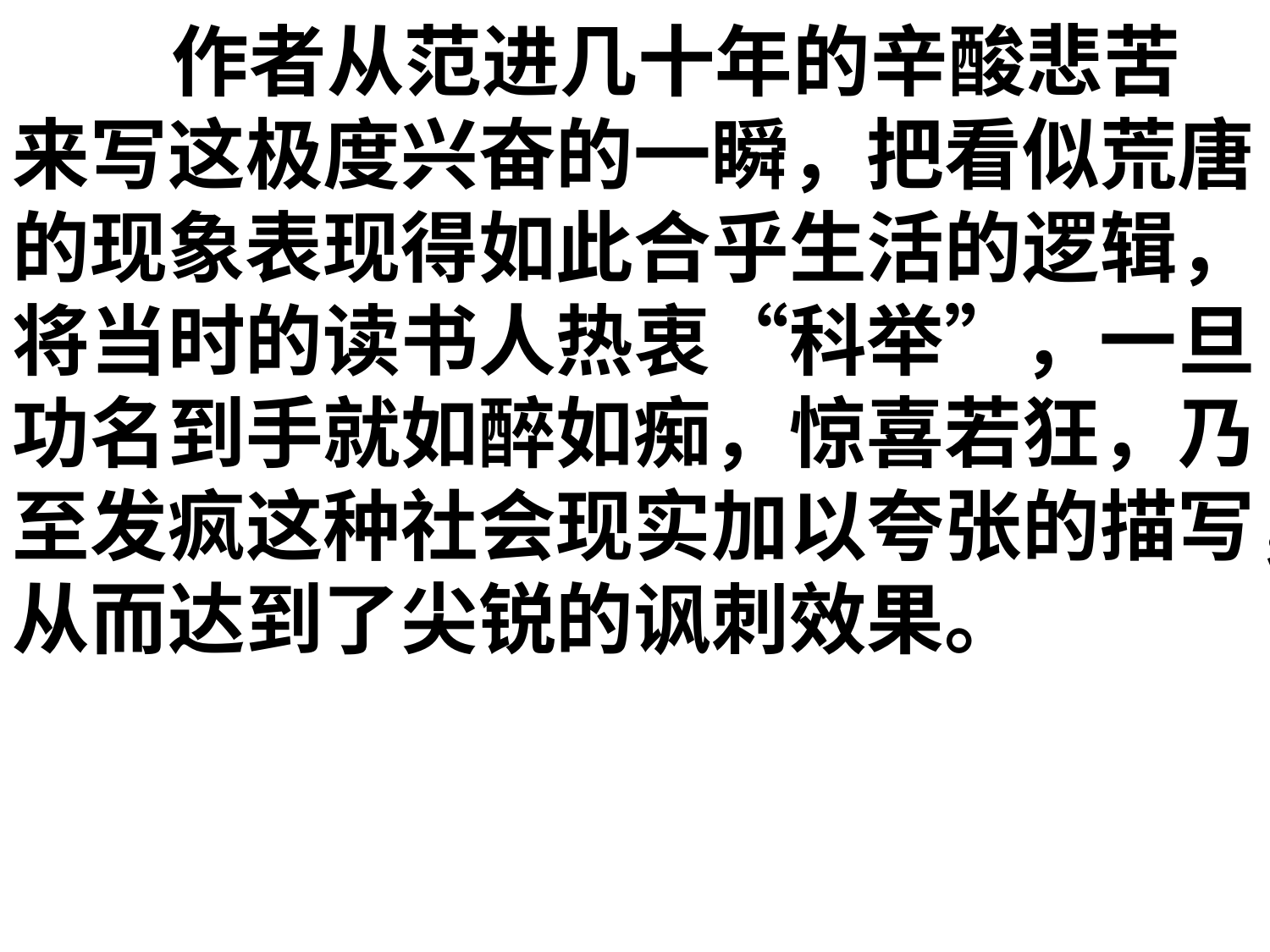

作者从范进几十年的辛酸悲苦来写这极度兴奋的一瞬，把看似荒唐的现象表现得如此合乎生活的逻辑，将当时的读书人热衷“科举”，一旦功名到手就如醉如痴，惊喜若狂，乃至发疯这种社会现实加以夸张的描写，从而达到了尖锐的讽刺效果。